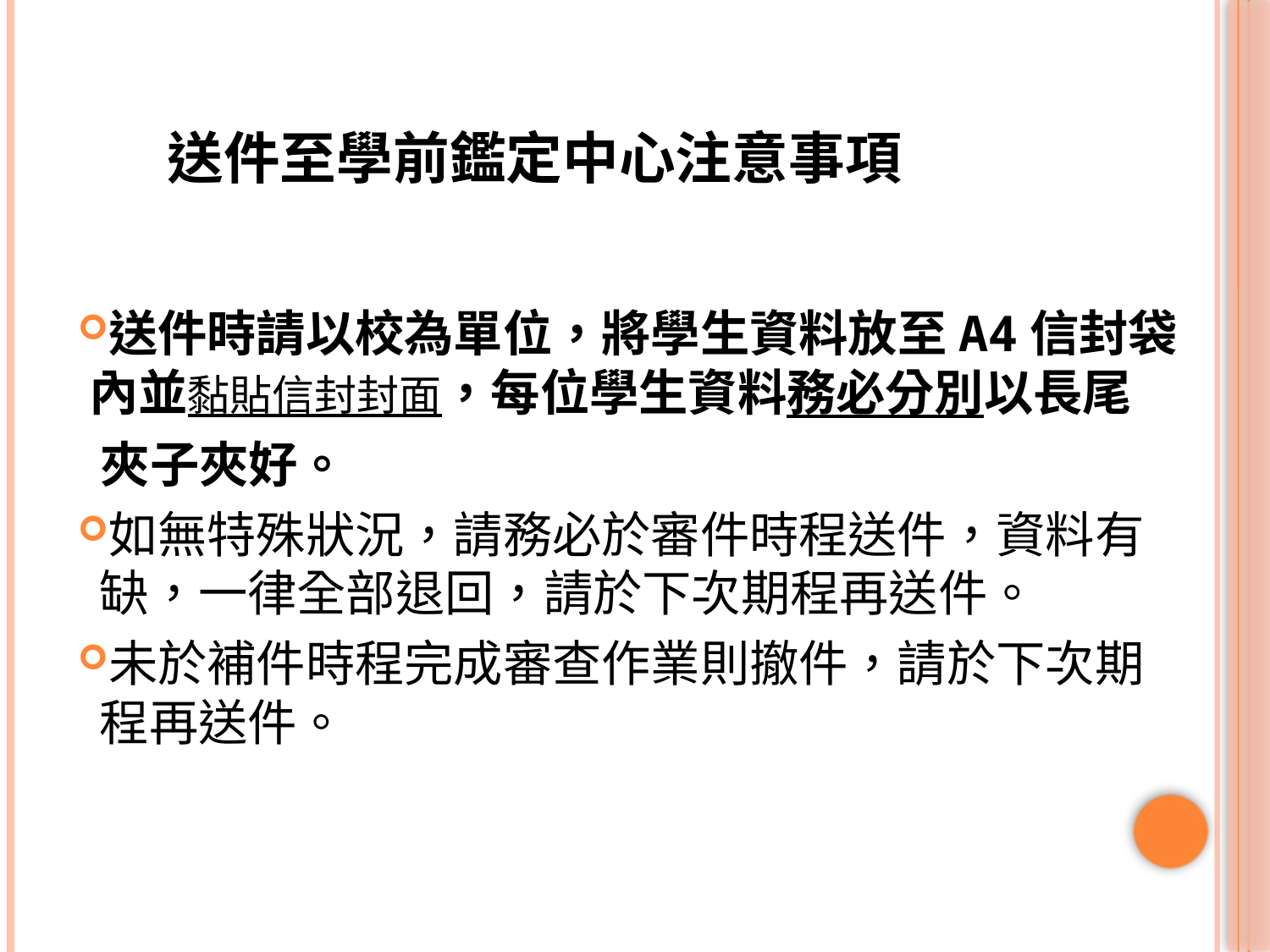

# 送件至學前鑑定中心注意事項

送件時請以校為單位，將學生資料放至A4信封袋
 內並黏貼信封封面，每位學生資料務必分別以長尾
 夾子夾好。
如無特殊狀況，請務必於審件時程送件，資料有
  缺，一律全部退回，請於下次期程再送件。
未於補件時程完成審查作業則撤件，請於下次期
  程再送件。